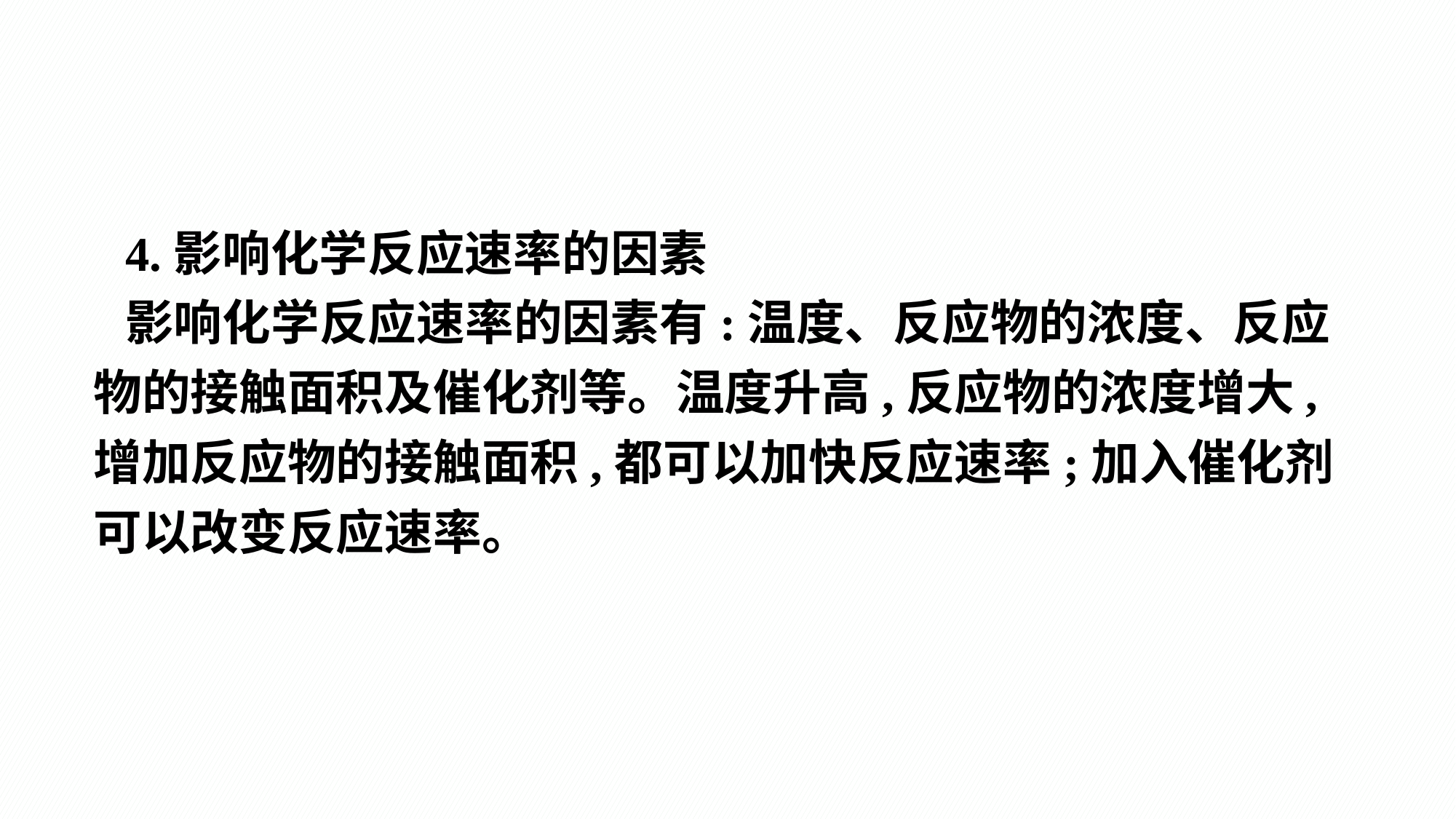

4.影响化学反应速率的因素
影响化学反应速率的因素有:温度、反应物的浓度、反应物的接触面积及催化剂等。温度升高,反应物的浓度增大,增加反应物的接触面积,都可以加快反应速率;加入催化剂可以改变反应速率。